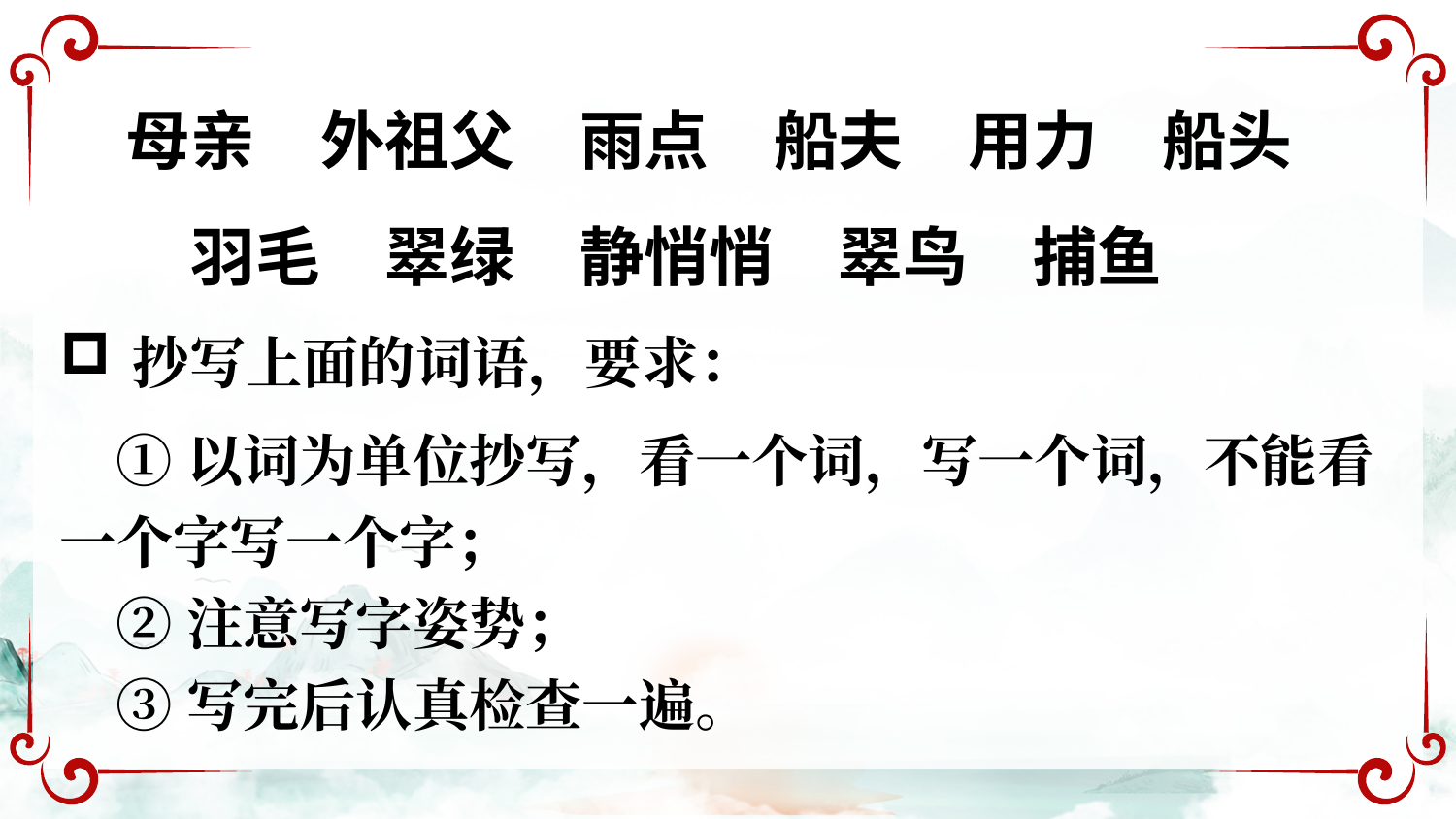

母亲　外祖父　雨点　船夫　用力　船头　羽毛　翠绿　静悄悄　翠鸟　捕鱼
抄写上面的词语，要求：
    ①以词为单位抄写，看一个词，写一个词，不能看一个字写一个字；
    ②注意写字姿势；
    ③写完后认真检查一遍。